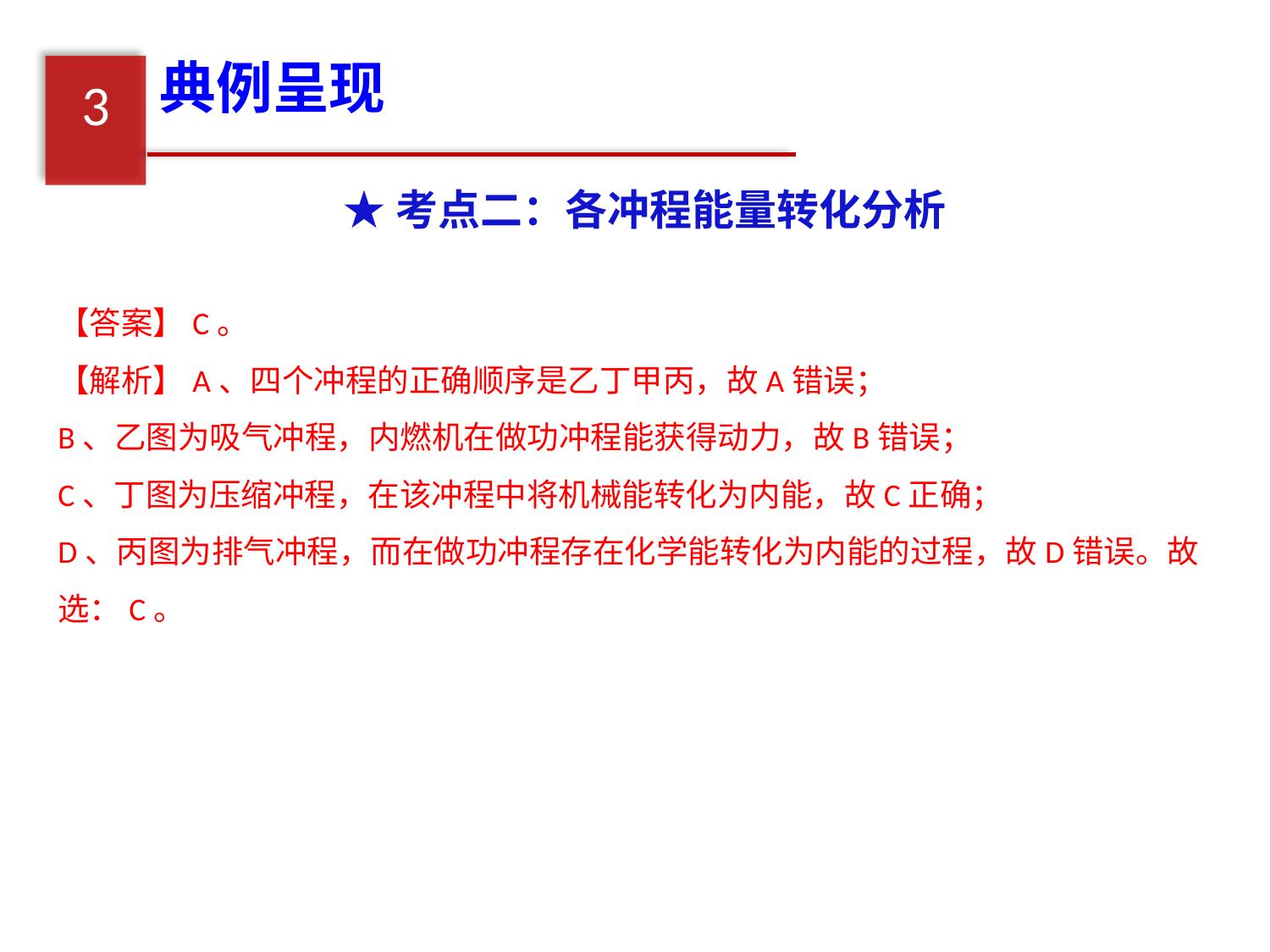

典例呈现

3
★考点二：各冲程能量转化分析
【答案】C。
【解析】A、四个冲程的正确顺序是乙丁甲丙，故A错误；
B、乙图为吸气冲程，内燃机在做功冲程能获得动力，故B错误；
C、丁图为压缩冲程，在该冲程中将机械能转化为内能，故C正确；
D、丙图为排气冲程，而在做功冲程存在化学能转化为内能的过程，故D错误。故选：C。